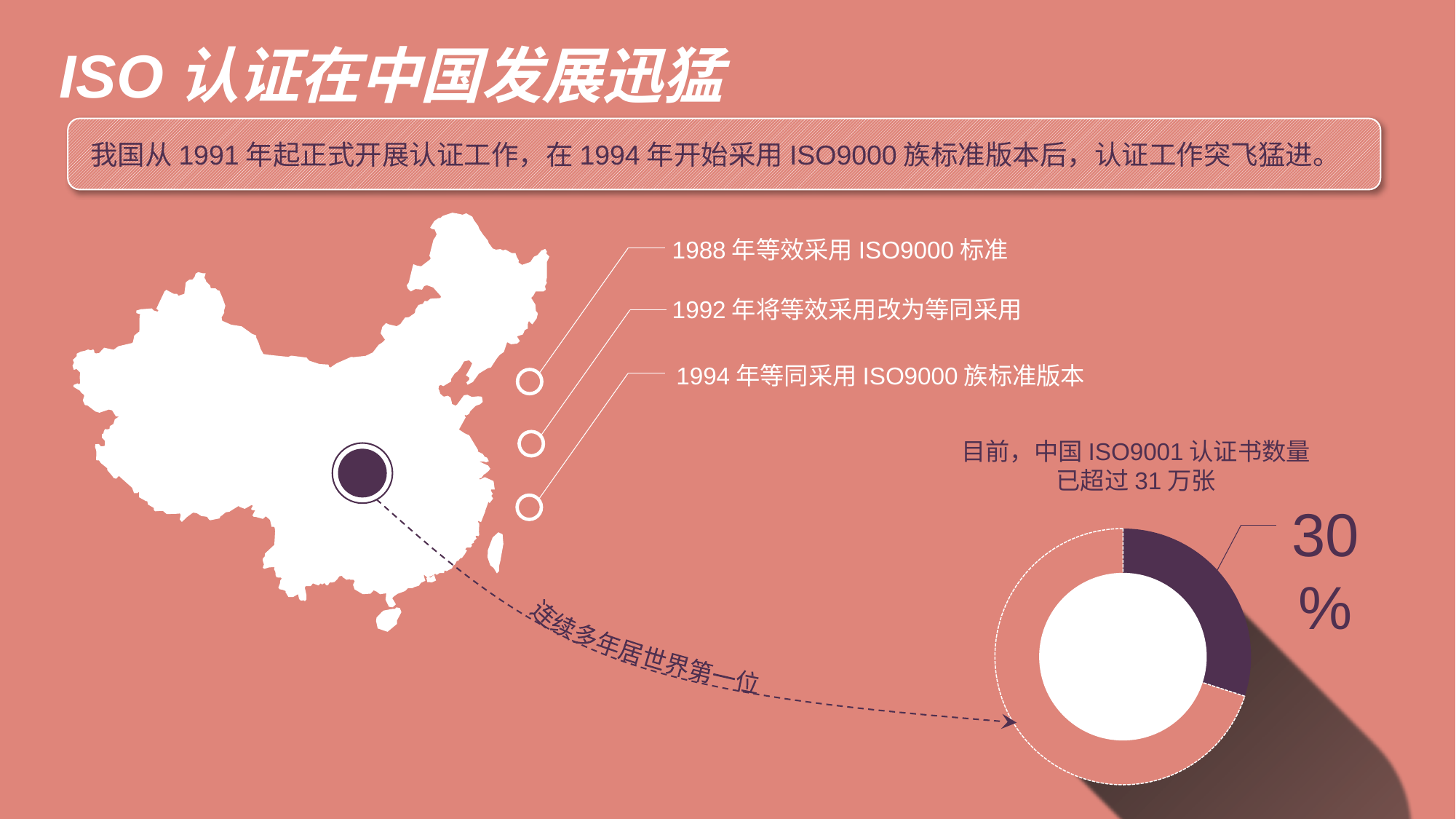

ISO认证在中国发展迅猛

我国从1991年起正式开展认证工作，在1994年开始采用ISO9000族标准版本后，认证工作突飞猛进。

1988年等效采用ISO9000标准

1992年将等效采用改为等同采用

1994年等同采用ISO9000族标准版本

目前，中国ISO9001认证书数量已超过31万张

30%

### Chart

| Category | 销售额 |
|---|---|
| 第一季度 | 30.0 |
| 第二季度 | 70.0 |

连续多年居世界第一位